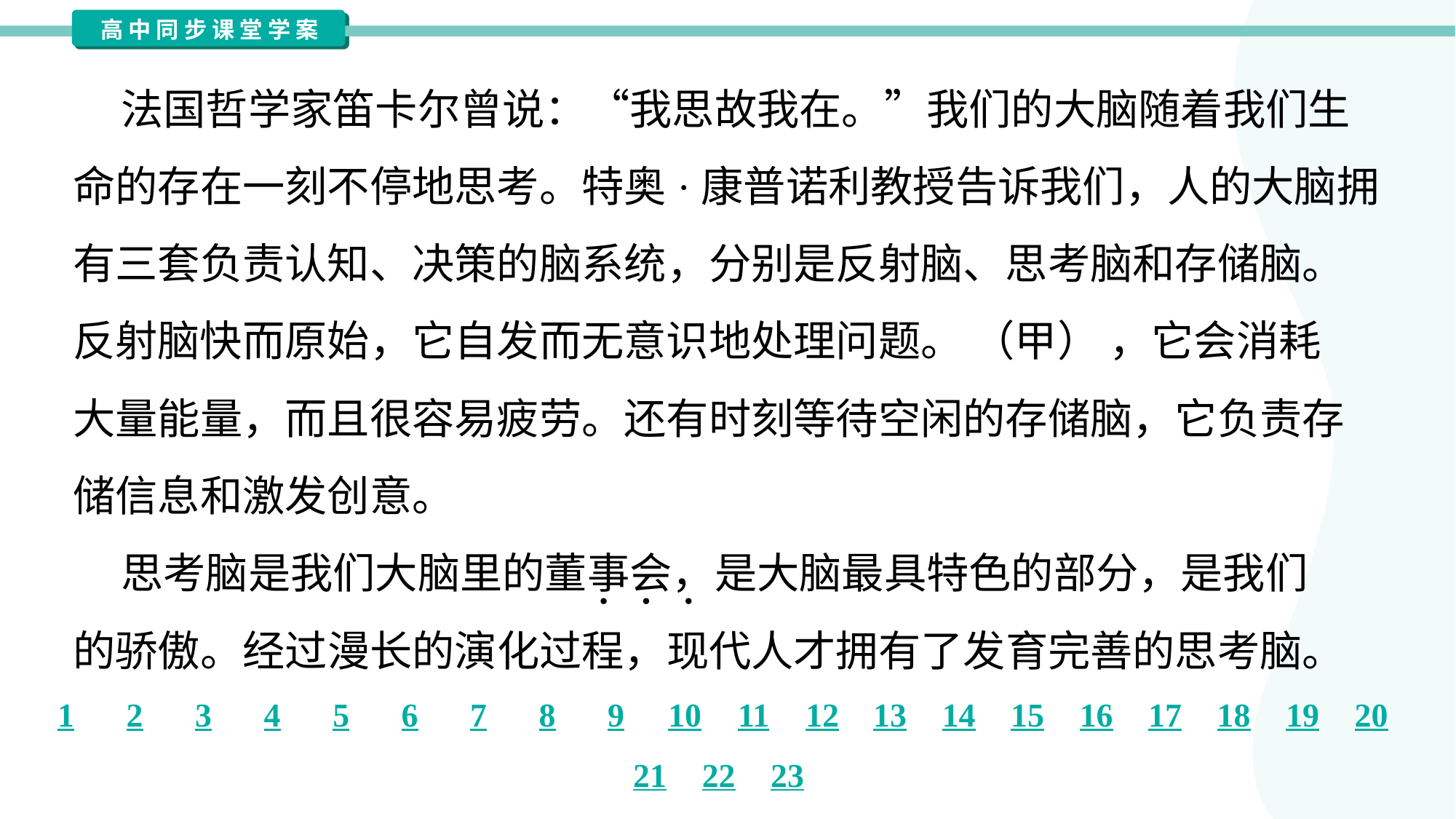

法国哲学家笛卡尔曾说：“我思故我在。”我们的大脑随着我们生
命的存在一刻不停地思考。特奥·康普诺利教授告诉我们，人的大脑拥
有三套负责认知、决策的脑系统，分别是反射脑、思考脑和存储脑。
反射脑快而原始，它自发而无意识地处理问题。 （甲） ，它会消耗
大量能量，而且很容易疲劳。还有时刻等待空闲的存储脑，它负责存
储信息和激发创意。
    思考脑是我们大脑里的董事会，是大脑最具特色的部分，是我们
的骄傲。经过漫长的演化过程，现代人才拥有了发育完善的思考脑。